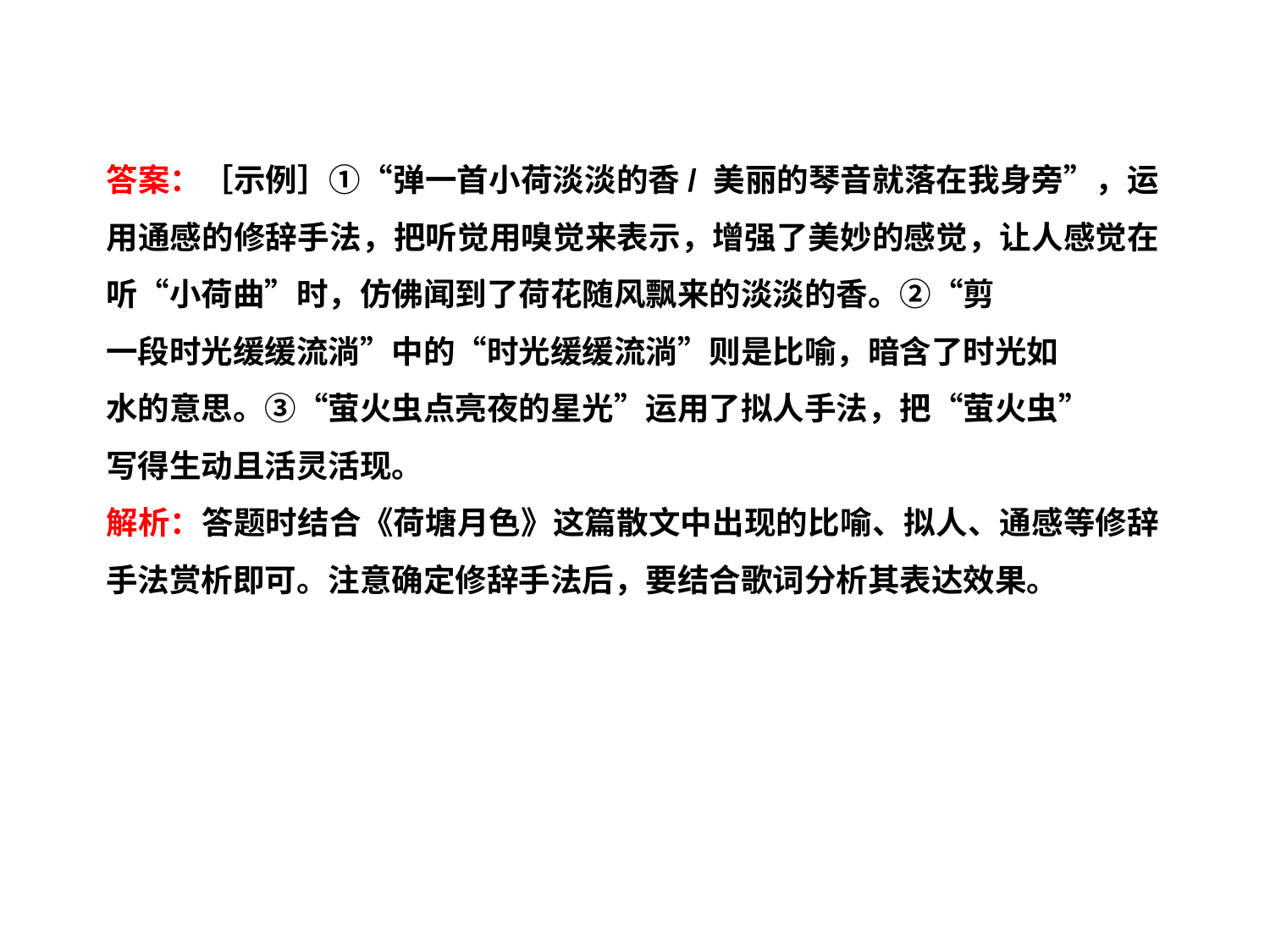

答案：［示例］①“弹一首小荷淡淡的香/ 美丽的琴音就落在我身旁”，运用通感的修辞手法，把听觉用嗅觉来表示，增强了美妙的感觉，让人感觉在听“小荷曲”时，仿佛闻到了荷花随风飘来的淡淡的香。②“剪
一段时光缓缓流淌”中的“时光缓缓流淌”则是比喻，暗含了时光如
水的意思。③“萤火虫点亮夜的星光”运用了拟人手法，把“萤火虫”
写得生动且活灵活现。
解析：答题时结合《荷塘月色》这篇散文中出现的比喻、拟人、通感等修辞手法赏析即可。注意确定修辞手法后，要结合歌词分析其表达效果。